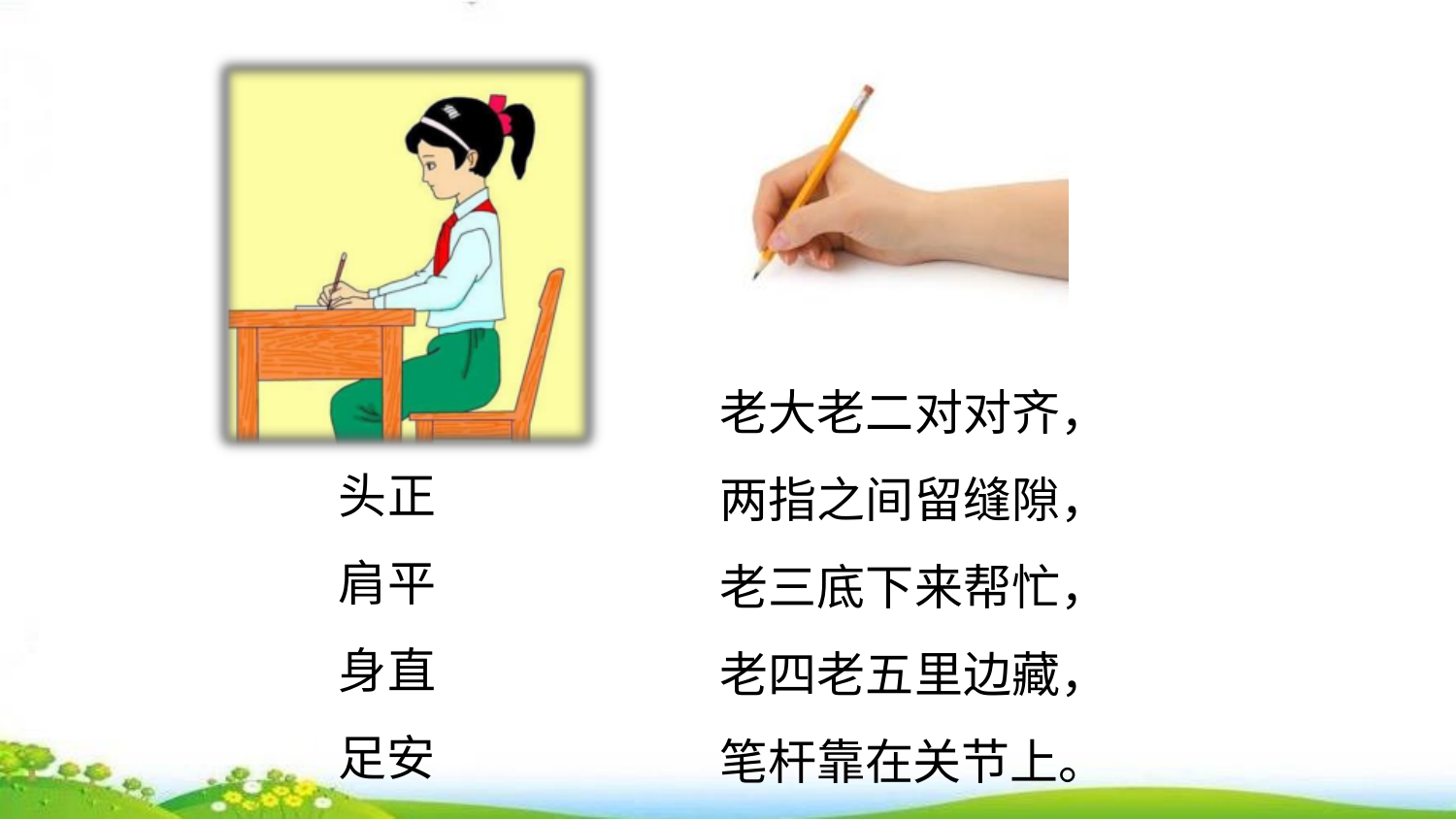

老大老二对对齐，两指之间留缝隙，老三底下来帮忙，老四老五里边藏，笔杆靠在关节上。
头正肩平身直足安